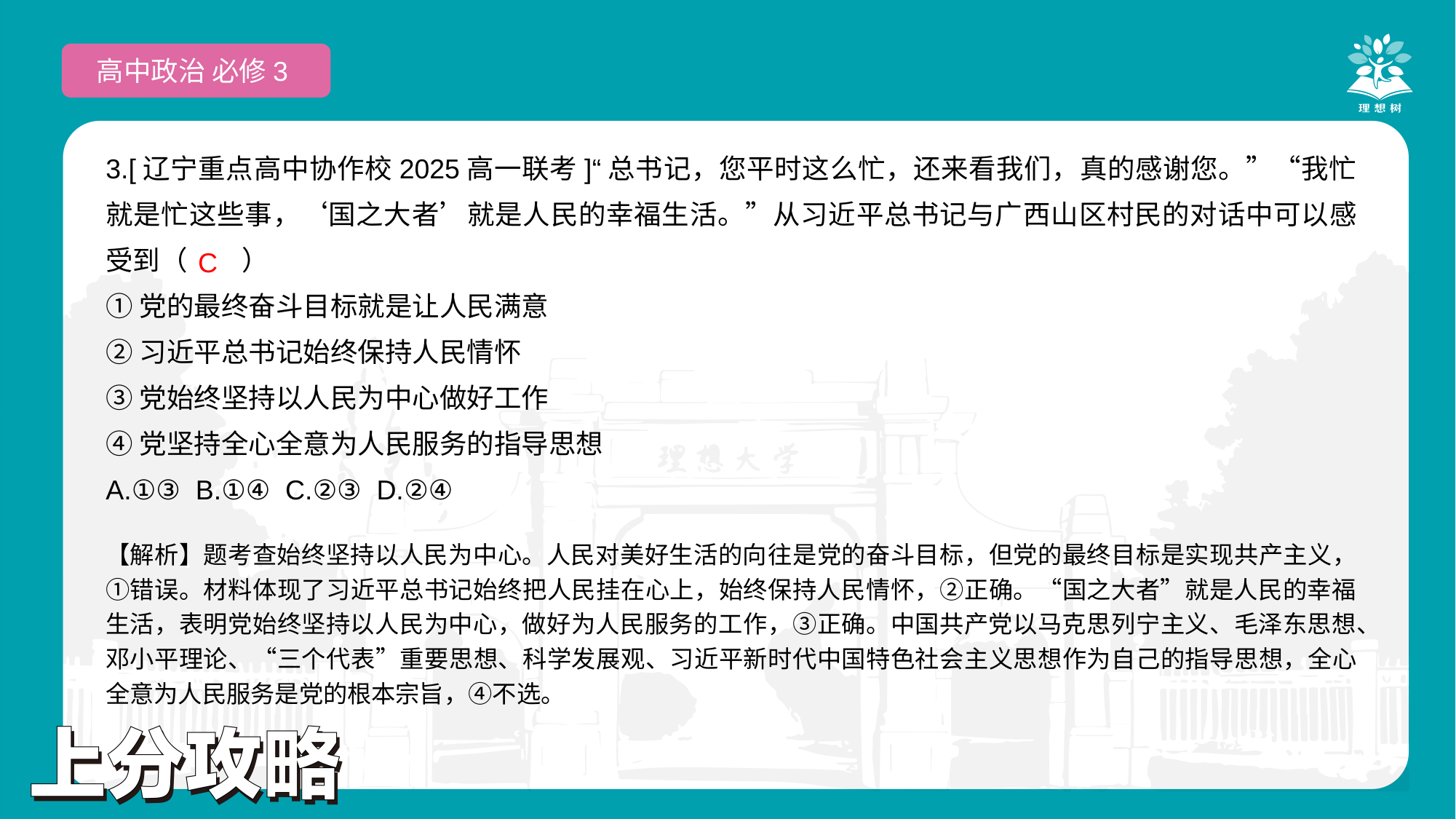

高中政治 必修3
3.[辽宁重点高中协作校2025高一联考]“总书记，您平时这么忙，还来看我们，真的感谢您。”“我忙就是忙这些事，‘国之大者’就是人民的幸福生活。”从习近平总书记与广西山区村民的对话中可以感受到（　　）
①党的最终奋斗目标就是让人民满意
②习近平总书记始终保持人民情怀
③党始终坚持以人民为中心做好工作
④党坚持全心全意为人民服务的指导思想
A.①③  B.①④  C.②③  D.②④
 C
【解析】题考查始终坚持以人民为中心。人民对美好生活的向往是党的奋斗目标，但党的最终目标是实现共产主义，①错误。材料体现了习近平总书记始终把人民挂在心上，始终保持人民情怀，②正确。“国之大者”就是人民的幸福生活，表明党始终坚持以人民为中心，做好为人民服务的工作，③正确。中国共产党以马克思列宁主义、毛泽东思想、邓小平理论、“三个代表”重要思想、科学发展观、习近平新时代中国特色社会主义思想作为自己的指导思想，全心全意为人民服务是党的根本宗旨，④不选。